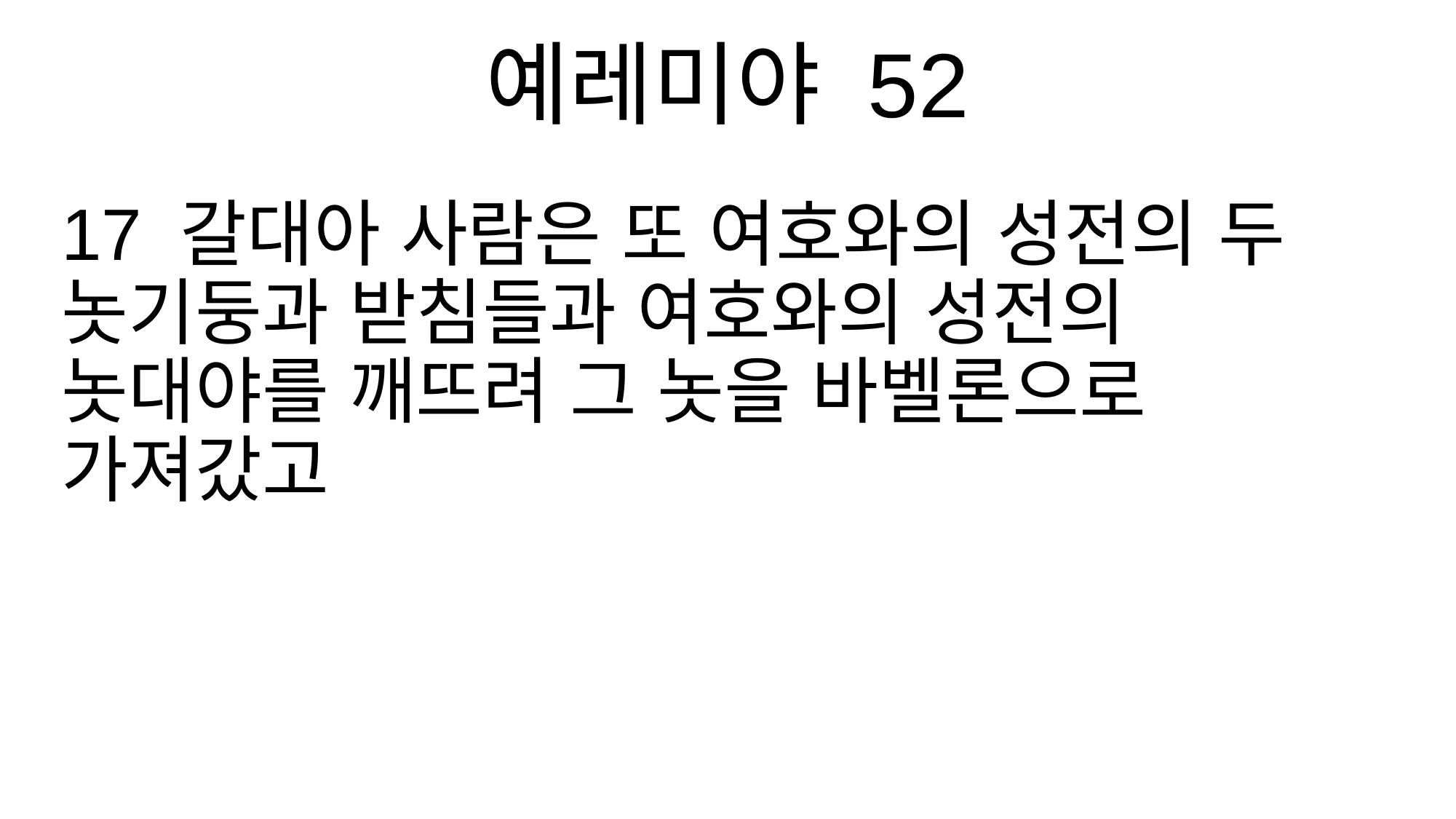

예레미야 52
17 갈대아 사람은 또 여호와의 성전의 두 놋기둥과 받침들과 여호와의 성전의 놋대야를 깨뜨려 그 놋을 바벨론으로 가져갔고